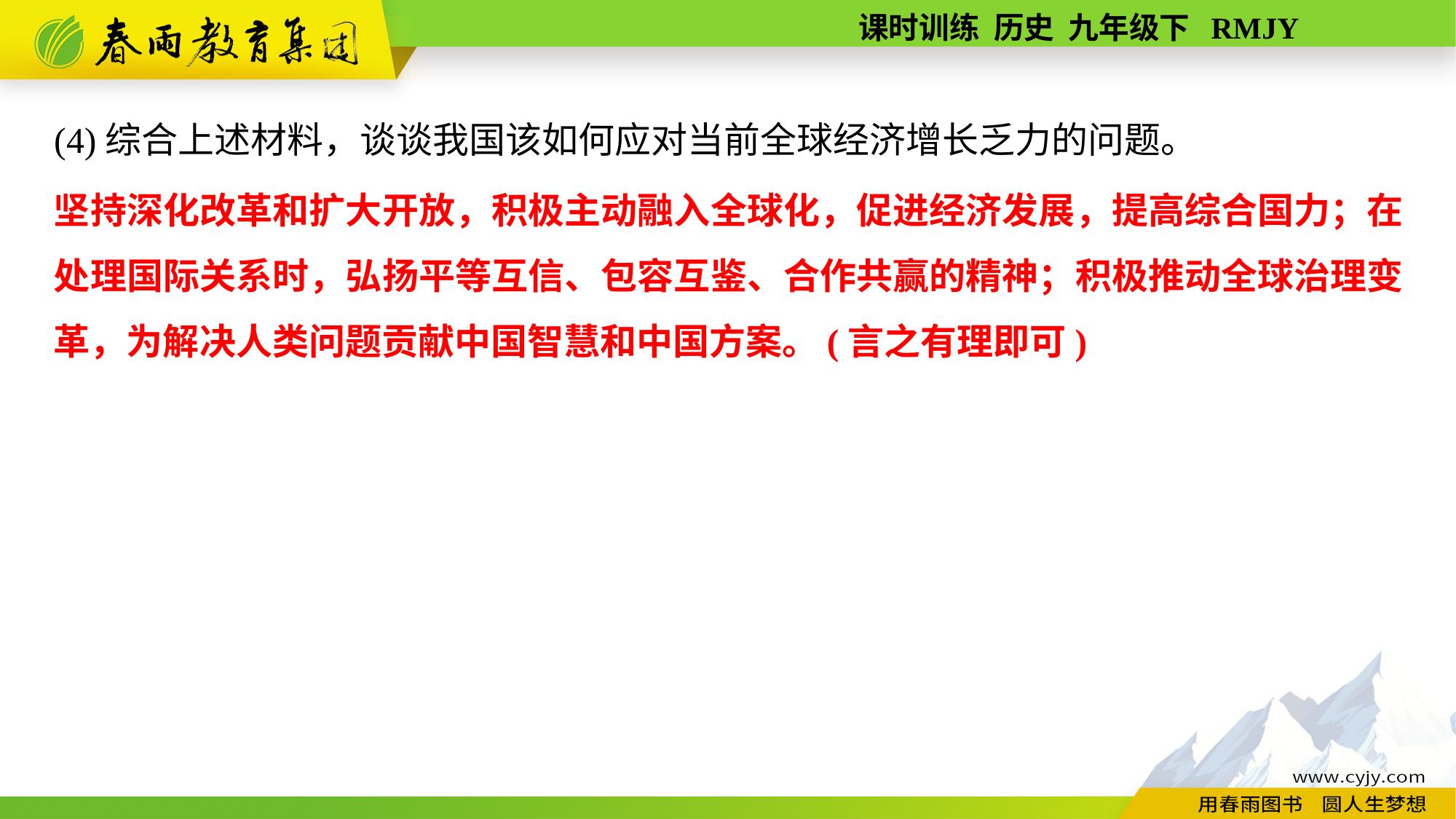

(4)综合上述材料，谈谈我国该如何应对当前全球经济增长乏力的问题。
坚持深化改革和扩大开放，积极主动融入全球化，促进经济发展，提高综合国力；在处理国际关系时，弘扬平等互信、包容互鉴、合作共赢的精神；积极推动全球治理变革，为解决人类问题贡献中国智慧和中国方案。(言之有理即可)